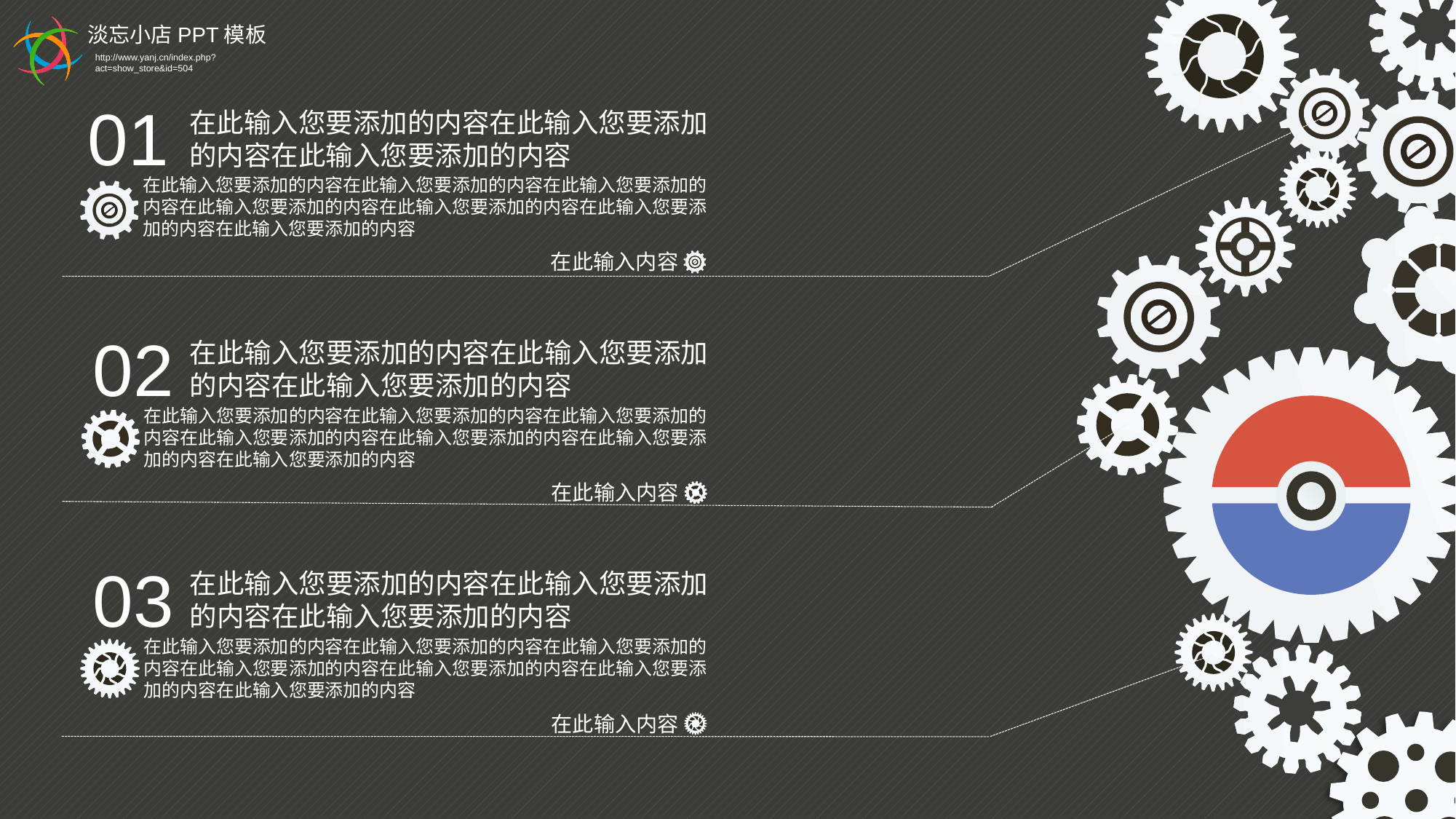

淡忘小店PPT模板

http://www.yanj.cn/index.php?act=show_store&id=504

01
在此输入您要添加的内容在此输入您要添加的内容在此输入您要添加的内容
在此输入您要添加的内容在此输入您要添加的内容在此输入您要添加的内容在此输入您要添加的内容在此输入您要添加的内容在此输入您要添加的内容在此输入您要添加的内容

在此输入内容

02
在此输入您要添加的内容在此输入您要添加的内容在此输入您要添加的内容

e

在此输入您要添加的内容在此输入您要添加的内容在此输入您要添加的内容在此输入您要添加的内容在此输入您要添加的内容在此输入您要添加的内容在此输入您要添加的内容

e

在此输入内容

e

03
在此输入您要添加的内容在此输入您要添加的内容在此输入您要添加的内容

在此输入您要添加的内容在此输入您要添加的内容在此输入您要添加的内容在此输入您要添加的内容在此输入您要添加的内容在此输入您要添加的内容在此输入您要添加的内容

在此输入内容